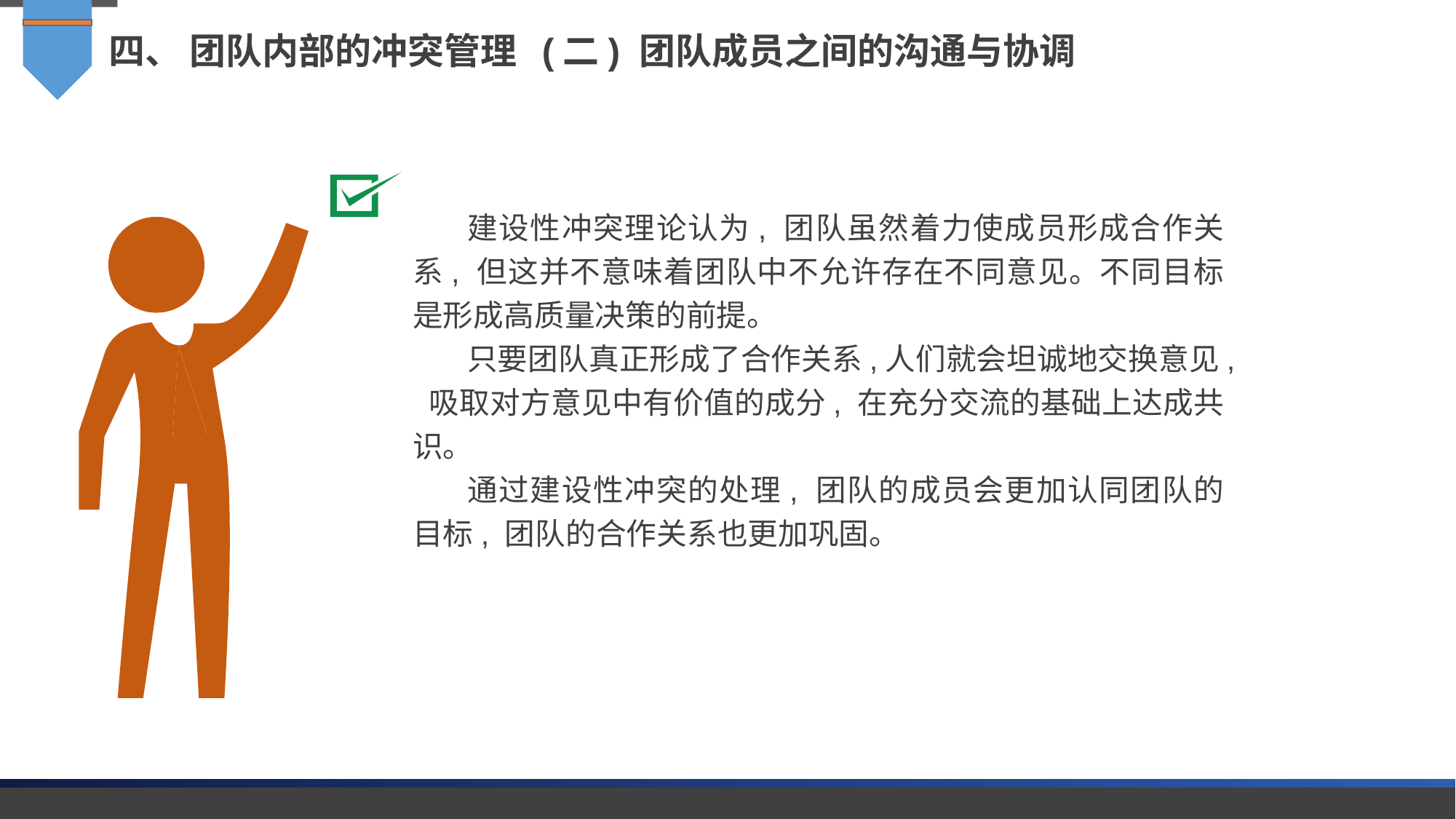

四、 团队内部的冲突管理  (二) 团队成员之间的沟通与协调

建设性冲突理论认为, 团队虽然着力使成员形成合作关系, 但这并不意味着团队中不允许存在不同意见。不同目标是形成高质量决策的前提。
只要团队真正形成了合作关系,人们就会坦诚地交换意见, 吸取对方意见中有价值的成分, 在充分交流的基础上达成共识。
通过建设性冲突的处理, 团队的成员会更加认同团队的目标, 团队的合作关系也更加巩固。